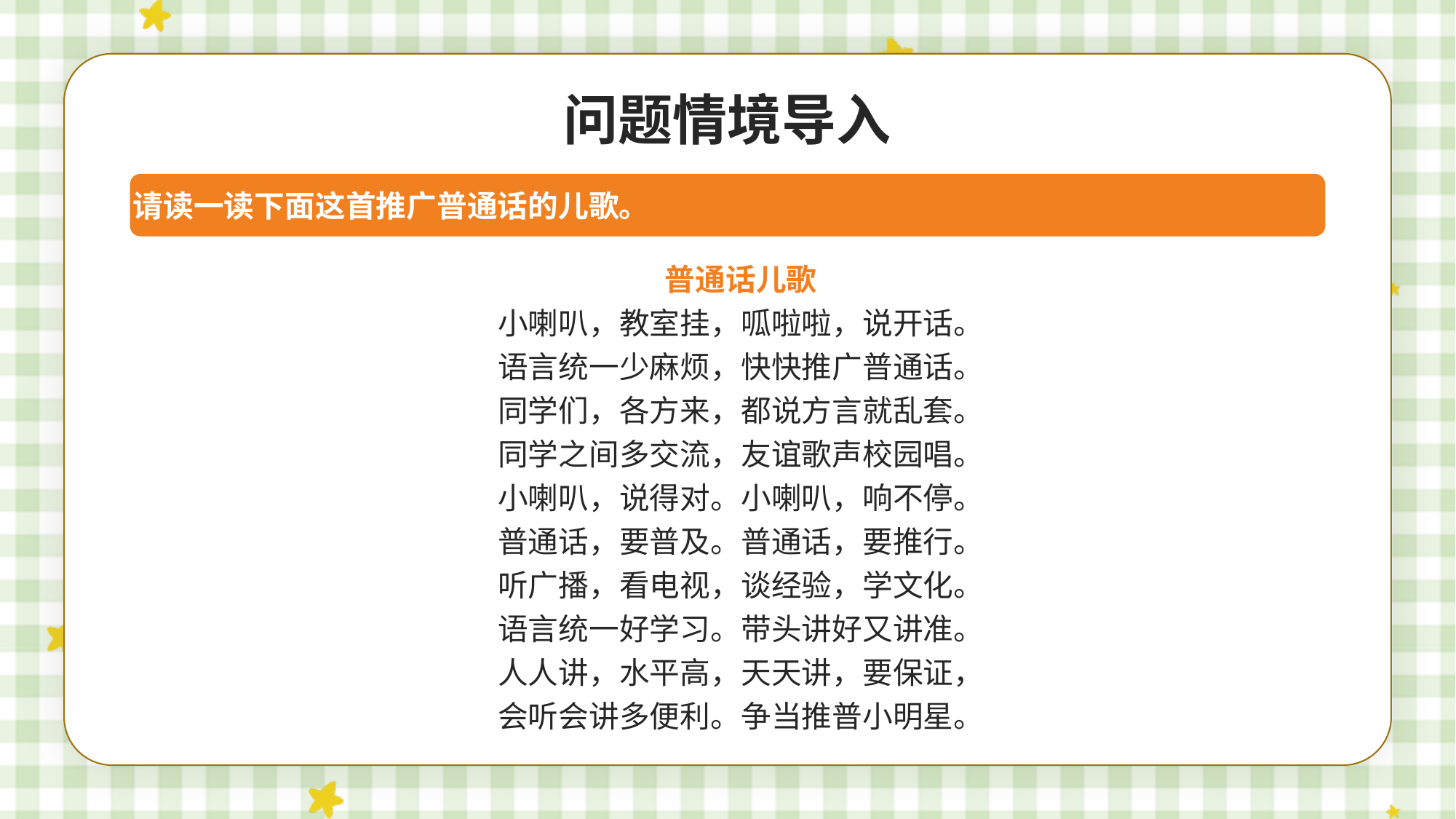

问题情境导入
请读一读下面这首推广普通话的儿歌。
普通话儿歌
小喇叭，教室挂，呱啦啦，说开话。
语言统一少麻烦，快快推广普通话。
同学们，各方来，都说方言就乱套。
同学之间多交流，友谊歌声校园唱。
小喇叭，说得对。小喇叭，响不停。
普通话，要普及。普通话，要推行。
听广播，看电视，谈经验，学文化。
语言统一好学习。带头讲好又讲准。
人人讲，水平高，天天讲，要保证，
会听会讲多便利。争当推普小明星。